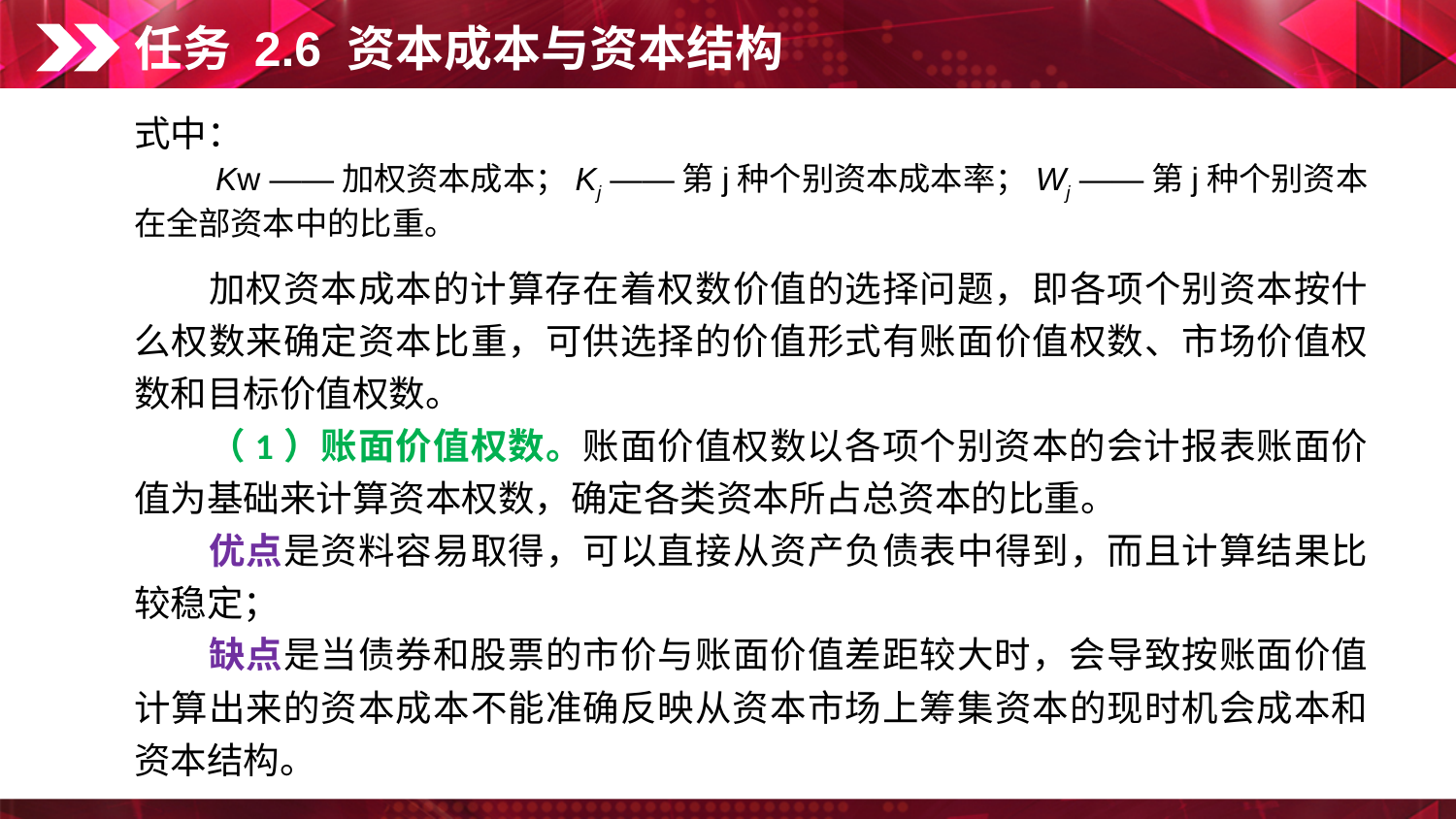

任务 2.6 资本成本与资本结构

式中：
　　Kw ——加权资本成本；Kj ——第j种个别资本成本率；Wj ——第j种个别资本在全部资本中的比重。
　　加权资本成本的计算存在着权数价值的选择问题，即各项个别资本按什么权数来确定资本比重，可供选择的价值形式有账面价值权数、市场价值权数和目标价值权数。
　　（1）账面价值权数。账面价值权数以各项个别资本的会计报表账面价值为基础来计算资本权数，确定各类资本所占总资本的比重。
　　优点是资料容易取得，可以直接从资产负债表中得到，而且计算结果比较稳定；
　　缺点是当债券和股票的市价与账面价值差距较大时，会导致按账面价值计算出来的资本成本不能准确反映从资本市场上筹集资本的现时机会成本和资本结构。